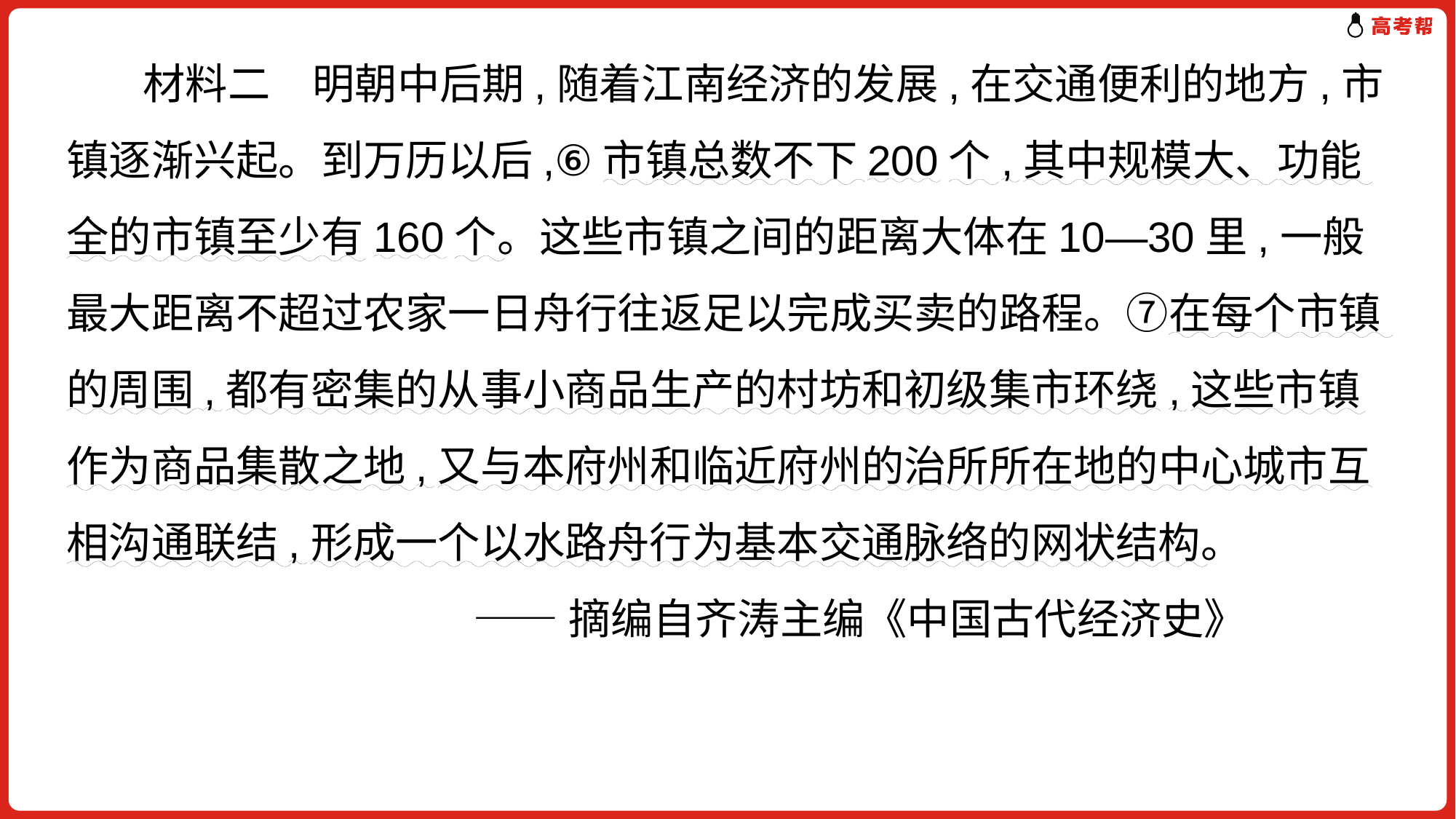

材料二　明朝中后期,随着江南经济的发展,在交通便利的地方,市镇逐渐兴起。到万历以后,⑥市镇总数不下200个,其中规模大、功能全的市镇至少有160个。这些市镇之间的距离大体在10—30里,一般最大距离不超过农家一日舟行往返足以完成买卖的路程。⑦在每个市镇的周围,都有密集的从事小商品生产的村坊和初级集市环绕,这些市镇作为商品集散之地,又与本府州和临近府州的治所所在地的中心城市互相沟通联结,形成一个以水路舟行为基本交通脉络的网状结构。
                                           ——摘编自齐涛主编《中国古代经济史》